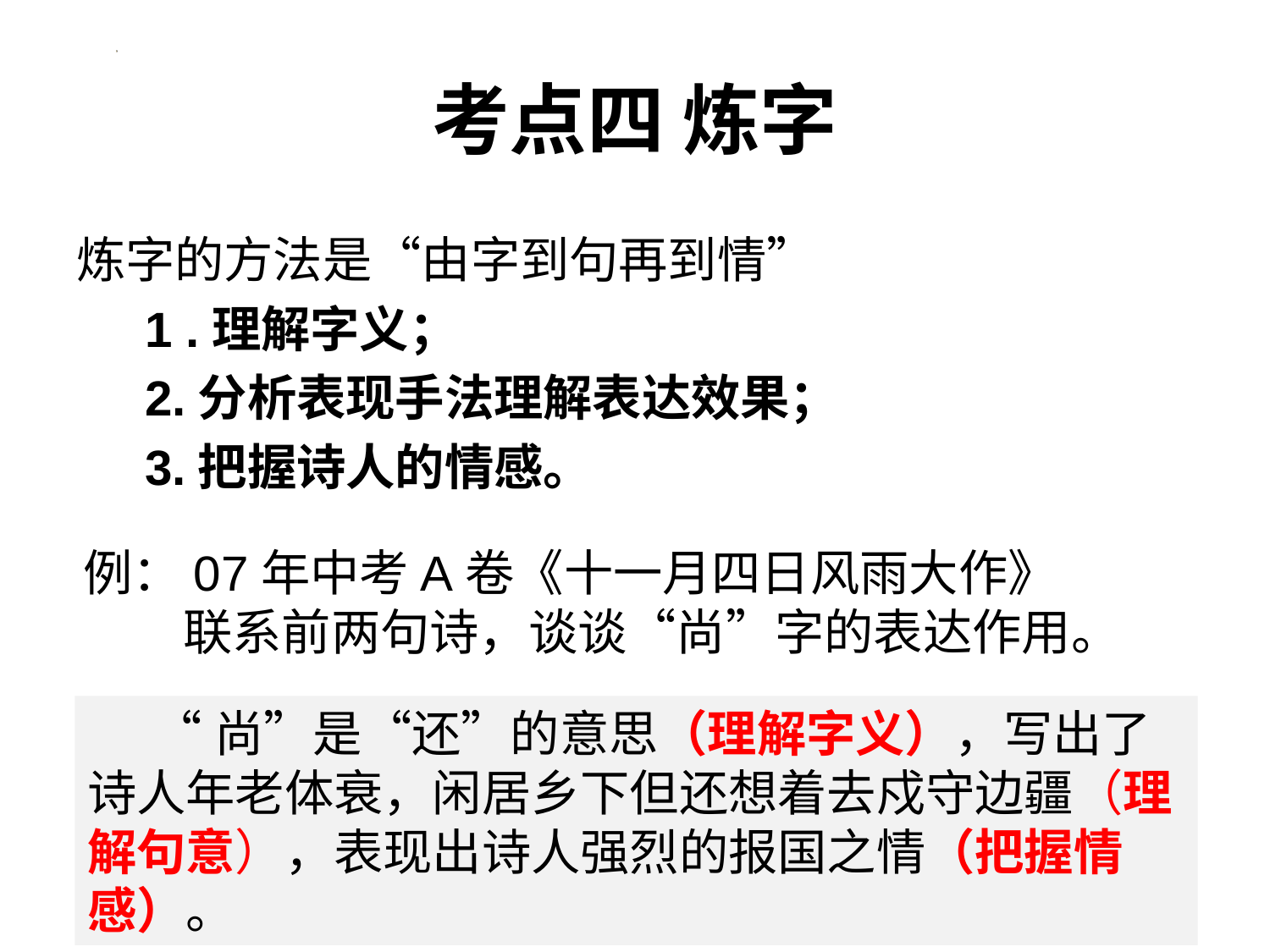

# 考点四 炼字
炼字的方法是“由字到句再到情”
     1 .理解字义；
     2.分析表现手法理解表达效果；
     3.把握诗人的情感。
例：07年中考A卷《十一月四日风雨大作》
        联系前两句诗，谈谈“尚”字的表达作用。
      “尚”是“还”的意思（理解字义），写出了诗人年老体衰，闲居乡下但还想着去戍守边疆（理解句意），表现出诗人强烈的报国之情（把握情感）。